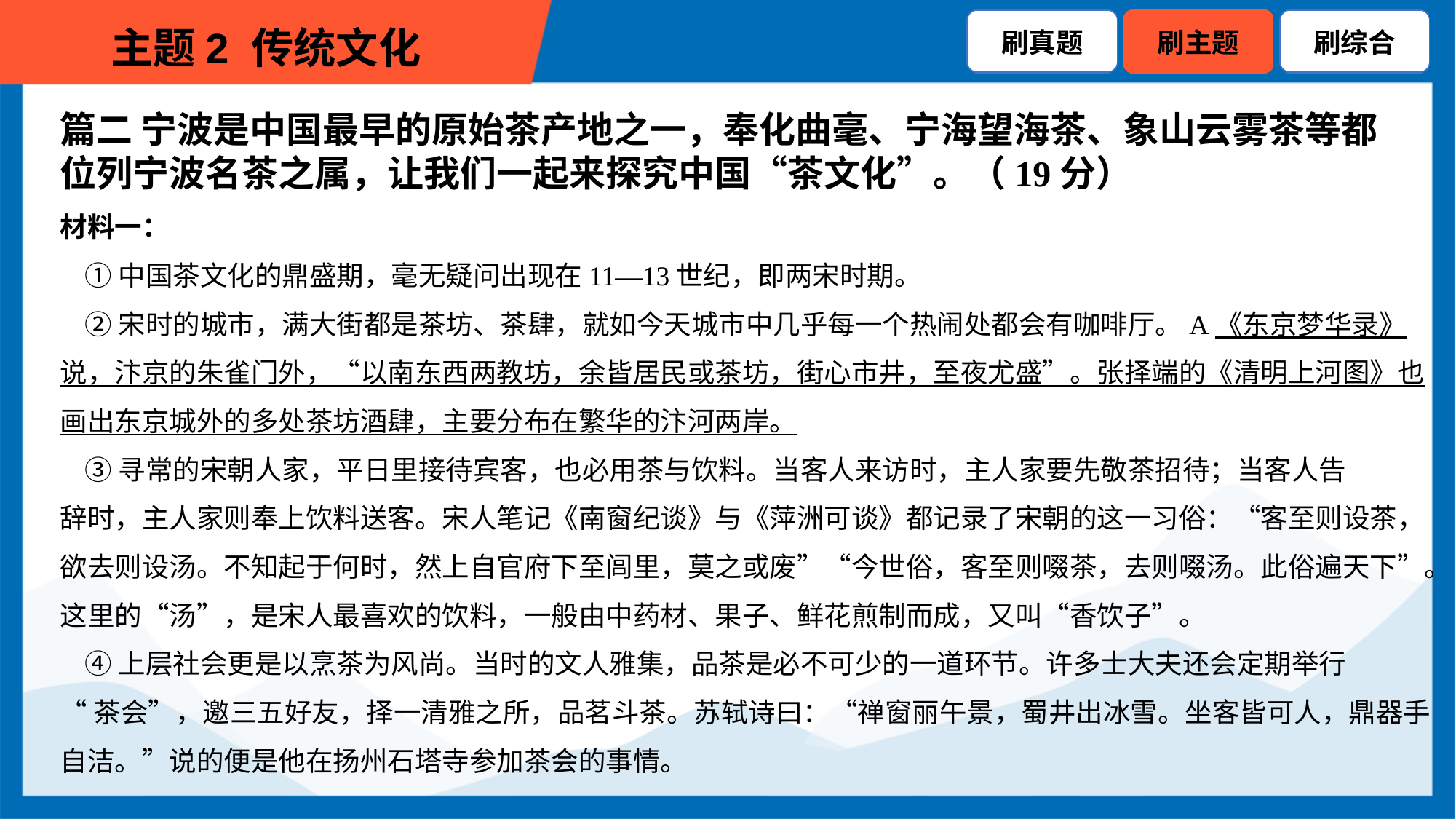

篇二 宁波是中国最早的原始茶产地之一，奉化曲毫、宁海望海茶、象山云雾茶等都
位列宁波名茶之属，让我们一起来探究中国“茶文化”。（19分）
材料一：
    ①中国茶文化的鼎盛期，毫无疑问出现在11—13世纪，即两宋时期。
    ②宋时的城市，满大街都是茶坊、茶肆，就如今天城市中几乎每一个热闹处都会有咖啡厅。A《东京梦华录》
说，汴京的朱雀门外，“以南东西两教坊，余皆居民或茶坊，街心市井，至夜尤盛”。张择端的《清明上河图》也
画出东京城外的多处茶坊酒肆，主要分布在繁华的汴河两岸。
    ③寻常的宋朝人家，平日里接待宾客，也必用茶与饮料。当客人来访时，主人家要先敬茶招待；当客人告
辞时，主人家则奉上饮料送客。宋人笔记《南窗纪谈》与《萍洲可谈》都记录了宋朝的这一习俗：“客至则设茶，
欲去则设汤。不知起于何时，然上自官府下至闾里，莫之或废”“今世俗，客至则啜茶，去则啜汤。此俗遍天下”。
这里的“汤”，是宋人最喜欢的饮料，一般由中药材、果子、鲜花煎制而成，又叫“香饮子”。
    ④上层社会更是以烹茶为风尚。当时的文人雅集，品茶是必不可少的一道环节。许多士大夫还会定期举行
“茶会”，邀三五好友，择一清雅之所，品茗斗茶。苏轼诗曰：“禅窗丽午景，蜀井出冰雪。坐客皆可人，鼎器手
自洁。”说的便是他在扬州石塔寺参加茶会的事情。